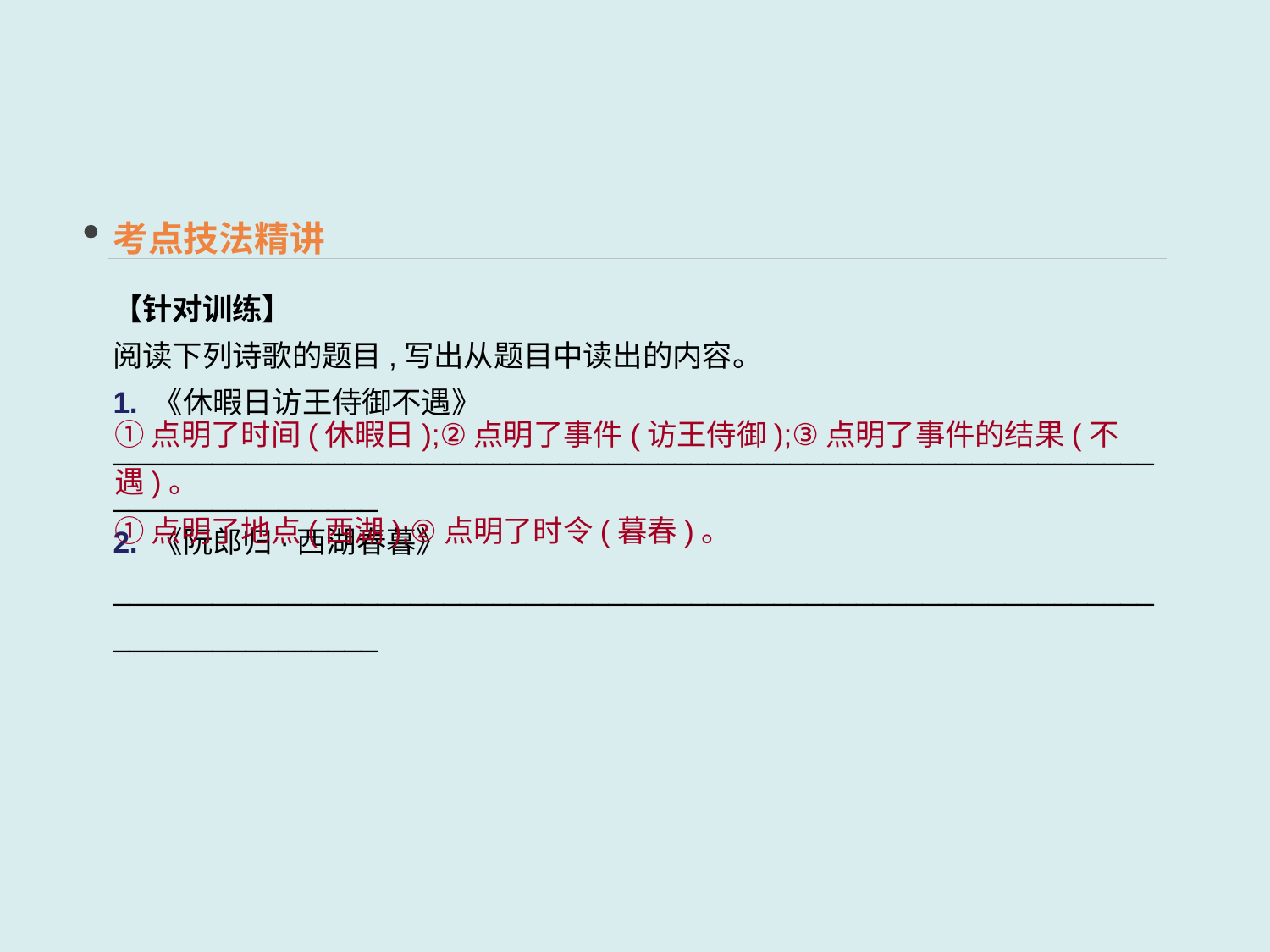

考点技法精讲

【针对训练】
阅读下列诗歌的题目,写出从题目中读出的内容。
1. 《休暇日访王侍御不遇》
_______________________________________________________________________________
2. 《阮郎归·西湖春暮》
_______________________________________________________________________________

①点明了时间(休暇日);②点明了事件(访王侍御);③点明了事件的结果(不遇)。
 ①点明了地点(西湖);②点明了时令(暮春)。